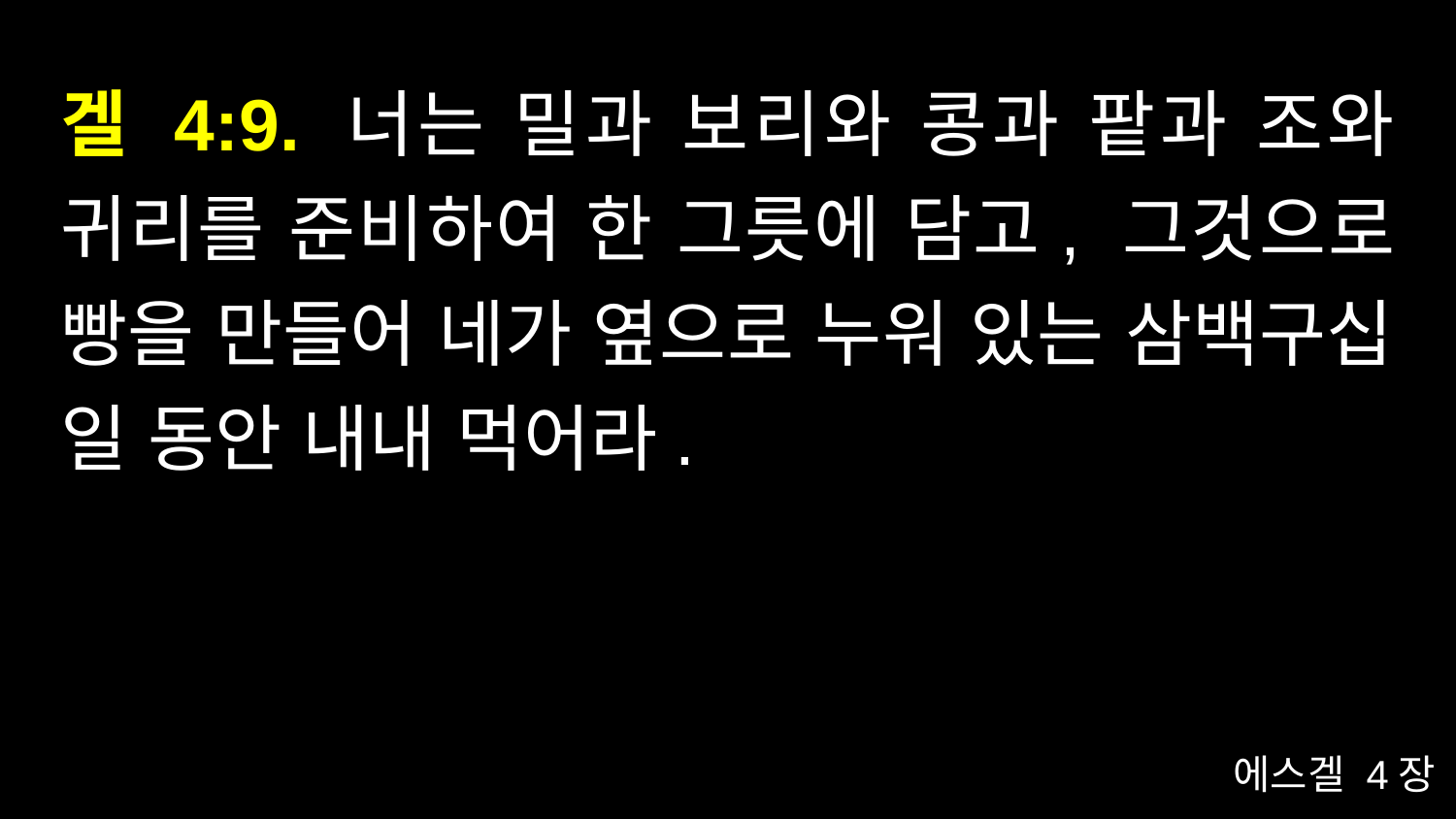

# 겔 4:9. 너는 밀과 보리와 콩과 팥과 조와 귀리를 준비하여 한 그릇에 담고, 그것으로 빵을 만들어 네가 옆으로 누워 있는 삼백구십 일 동안 내내 먹어라.
에스겔 4장